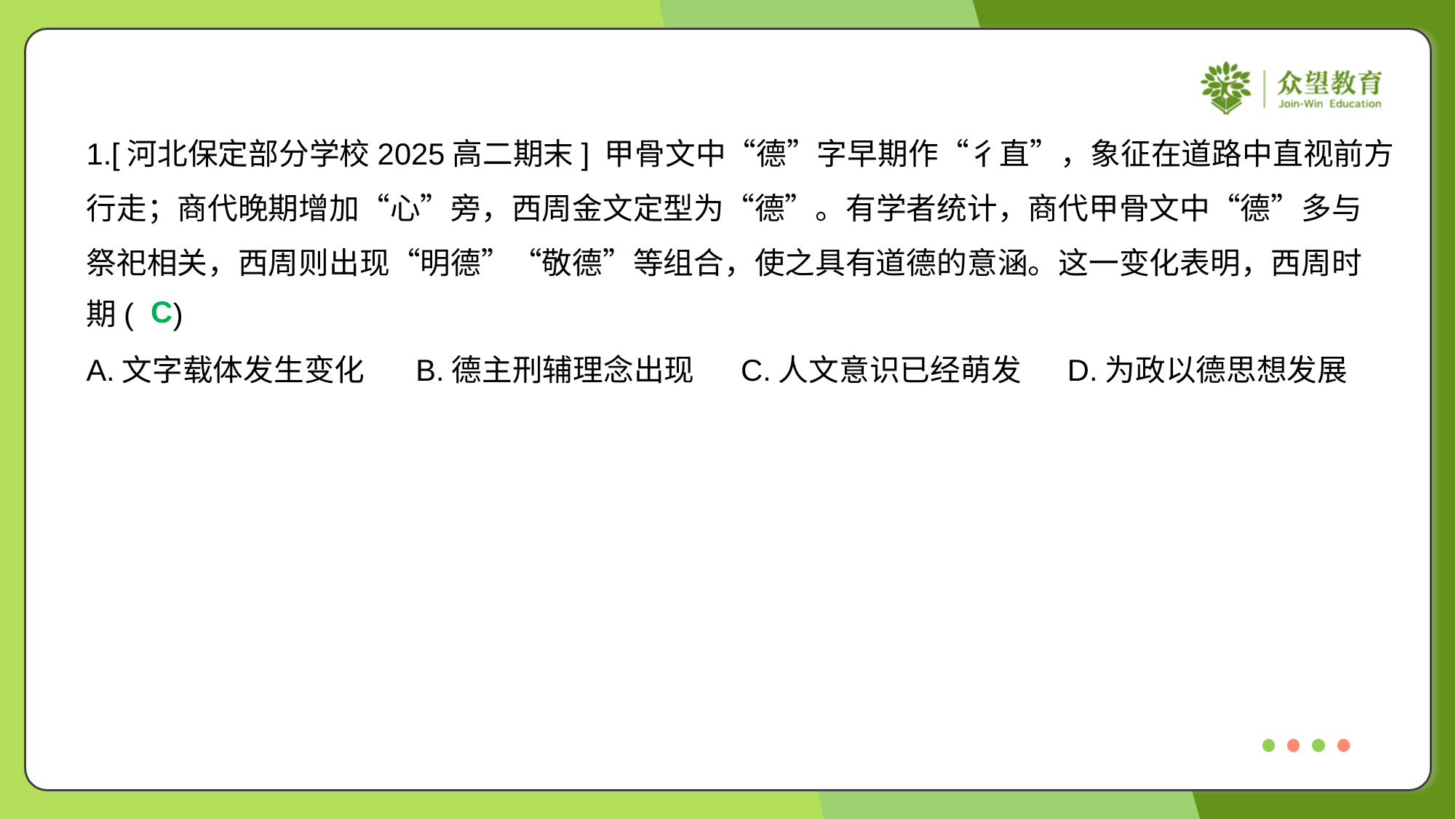

1.[河北保定部分学校2025高二期末] 甲骨文中“德”字早期作“彳直”，象征在道路中直视前方
行走；商代晚期增加“心”旁，西周金文定型为“德”。有学者统计，商代甲骨文中“德”多与
祭祀相关，西周则出现“明德”“敬德”等组合，使之具有道德的意涵。这一变化表明，西周时
期(     )
C
A.文字载体发生变化	B.德主刑辅理念出现	C.人文意识已经萌发	D.为政以德思想发展